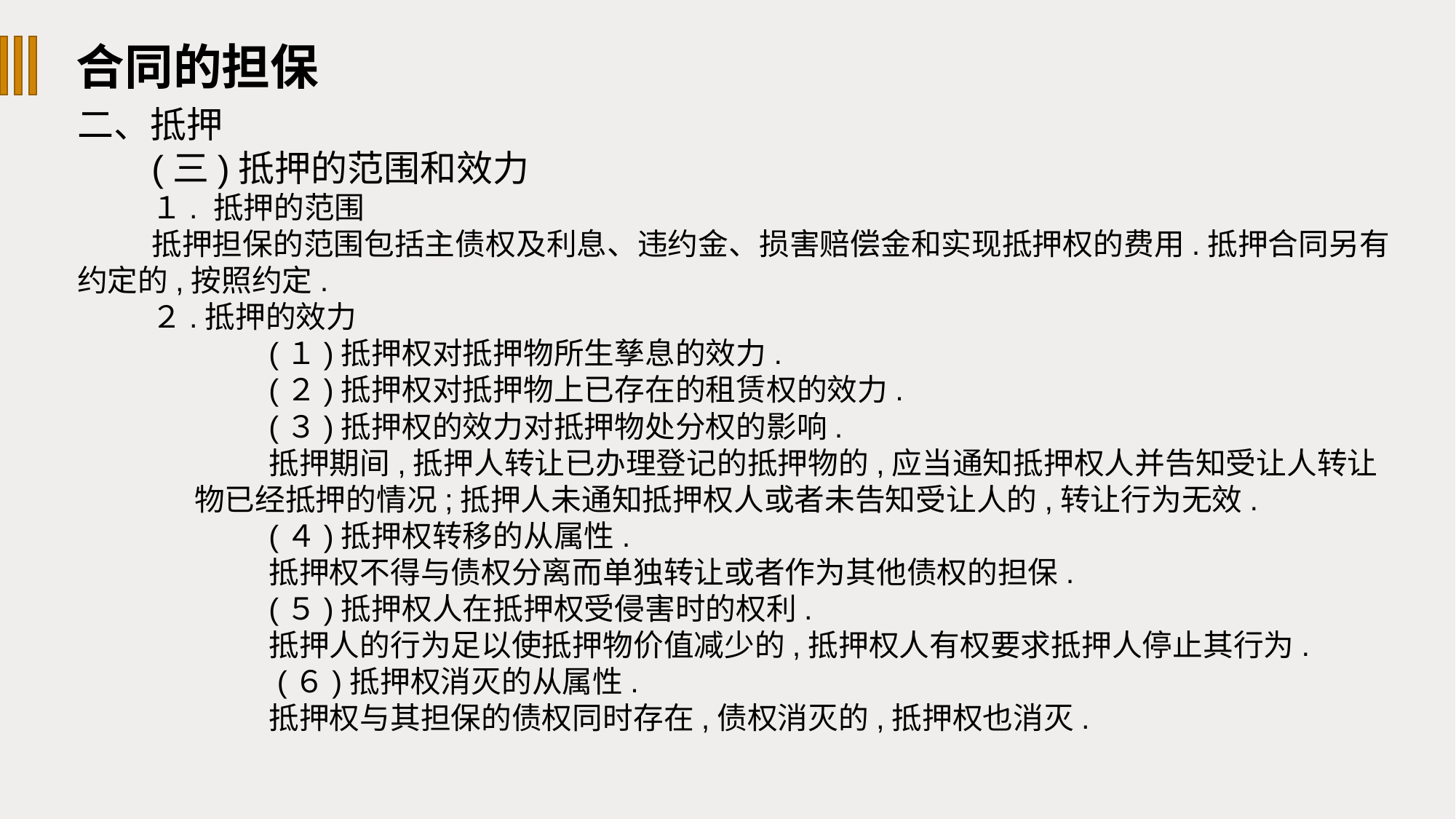

合同的担保

二、抵押
(三)抵押的范围和效力
１. 抵押的范围
抵押担保的范围包括主债权及利息、违约金、损害赔偿金和实现抵押权的费用.抵押合同另有约定的,按照约定.
２.抵押的效力
(１)抵押权对抵押物所生孳息的效力.
(２)抵押权对抵押物上已存在的租赁权的效力.
(３)抵押权的效力对抵押物处分权的影响.
抵押期间,抵押人转让已办理登记的抵押物的,应当通知抵押权人并告知受让人转让物已经抵押的情况;抵押人未通知抵押权人或者未告知受让人的,转让行为无效.
(４)抵押权转移的从属性.
抵押权不得与债权分离而单独转让或者作为其他债权的担保.
(５)抵押权人在抵押权受侵害时的权利.
抵押人的行为足以使抵押物价值减少的,抵押权人有权要求抵押人停止其行为.
 (６)抵押权消灭的从属性.
抵押权与其担保的债权同时存在,债权消灭的,抵押权也消灭.